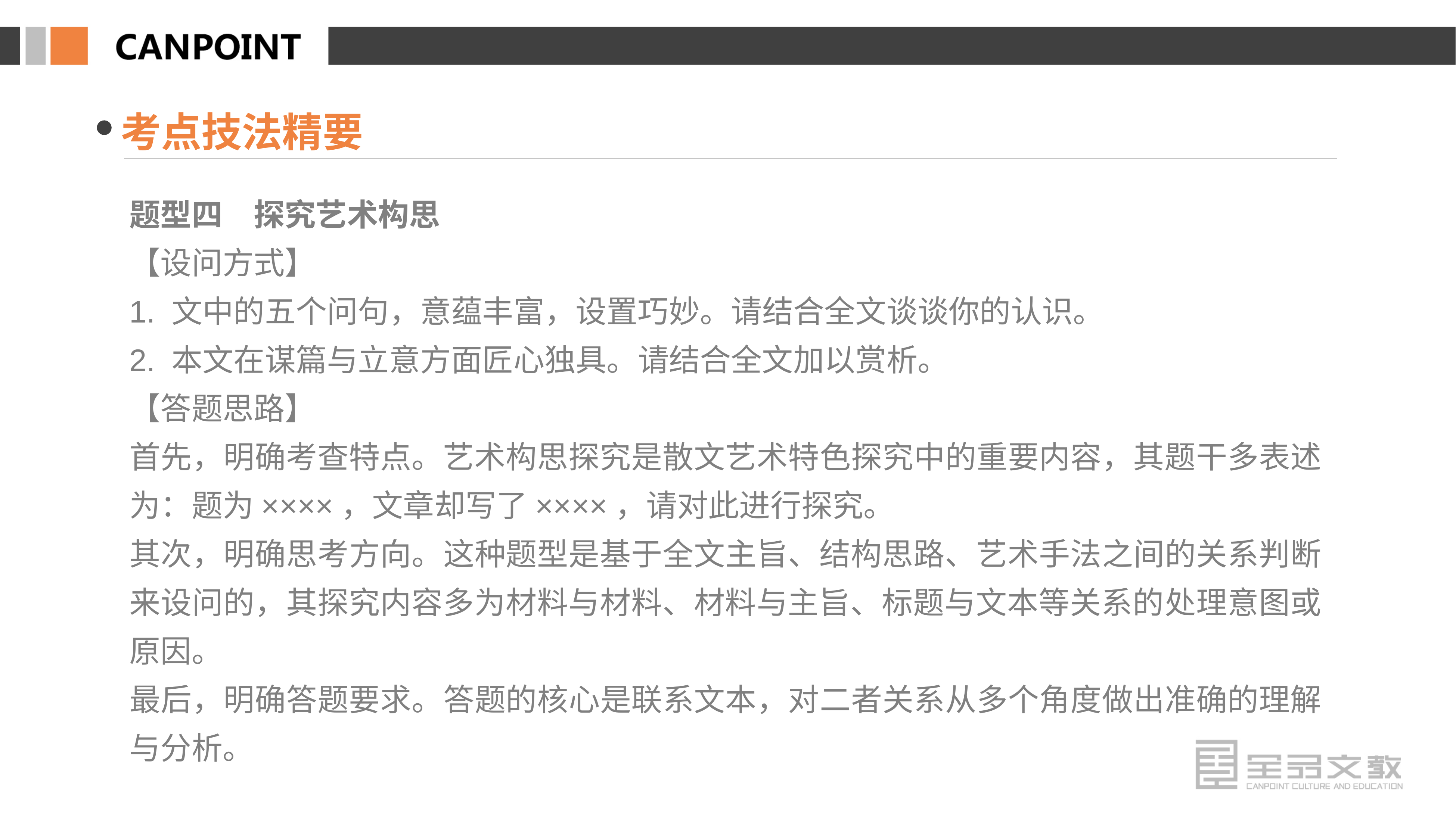

考点技法精要

题型四　探究艺术构思
【设问方式】
1. 文中的五个问句，意蕴丰富，设置巧妙。请结合全文谈谈你的认识。
2. 本文在谋篇与立意方面匠心独具。请结合全文加以赏析。
【答题思路】
首先，明确考查特点。艺术构思探究是散文艺术特色探究中的重要内容，其题干多表述为：题为××××，文章却写了××××，请对此进行探究。
其次，明确思考方向。这种题型是基于全文主旨、结构思路、艺术手法之间的关系判断来设问的，其探究内容多为材料与材料、材料与主旨、标题与文本等关系的处理意图或原因。
最后，明确答题要求。答题的核心是联系文本，对二者关系从多个角度做出准确的理解与分析。